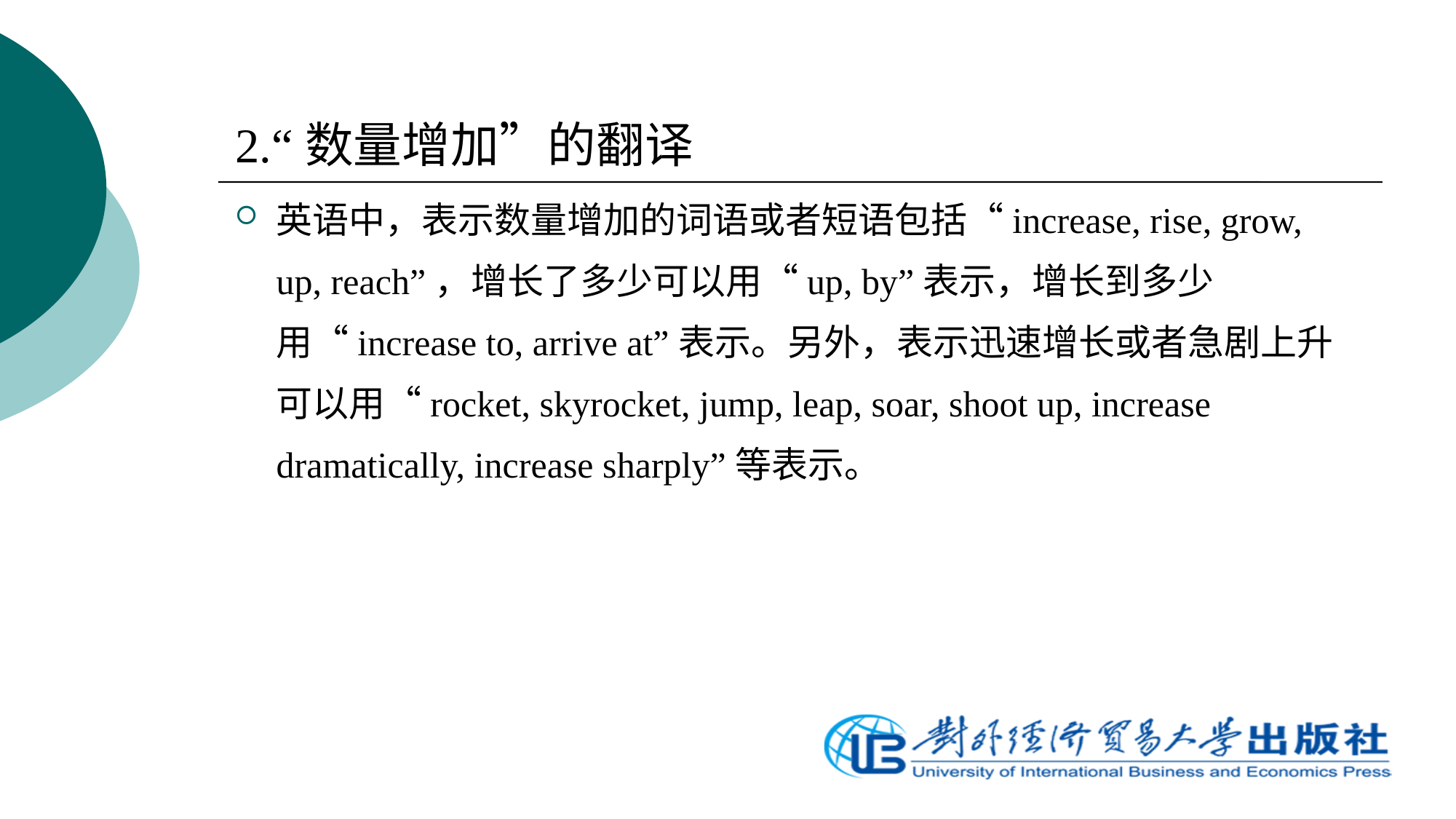

2.“数量增加”的翻译
英语中，表示数量增加的词语或者短语包括“increase, rise, grow, up, reach”，增长了多少可以用“up, by”表示，增长到多少用“increase to, arrive at”表示。另外，表示迅速增长或者急剧上升可以用“rocket, skyrocket, jump, leap, soar, shoot up, increase dramatically, increase sharply”等表示。